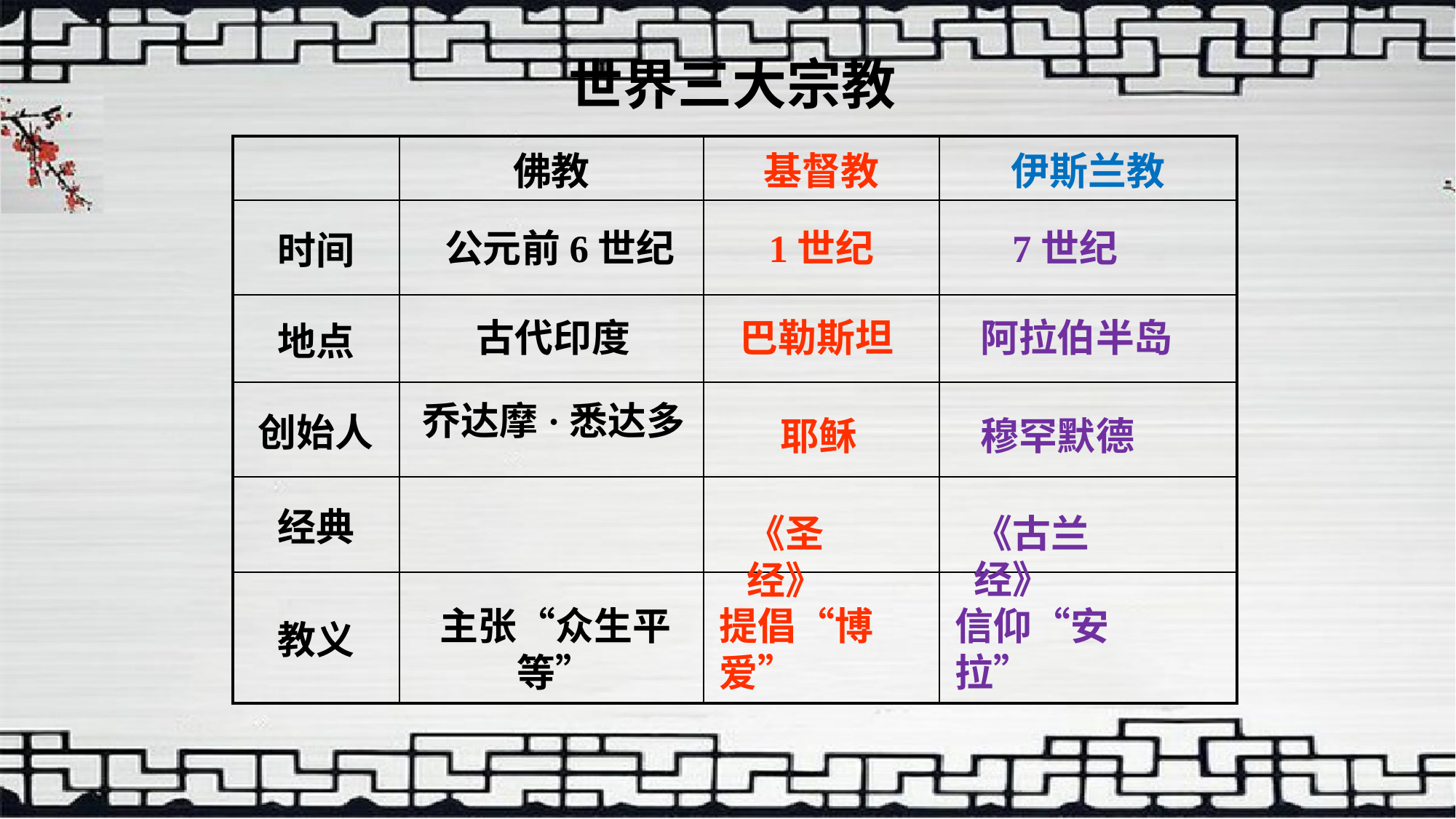

世界三大宗教
|  | 佛教 | 基督教 | 伊斯兰教 |
| --- | --- | --- | --- |
| 时间 |  |  |  |
| 地点 |  |  |  |
| 创始人 |  |  |  |
| 经典 |  |  |  |
| 教义 |  |  |  |
公元前6世纪
1世纪
7世纪
古代印度
巴勒斯坦
阿拉伯半岛
乔达摩·悉达多
耶稣
穆罕默德
《古兰经》
《圣经》
主张“众生平等”
提倡“博爱”
信仰“安拉”